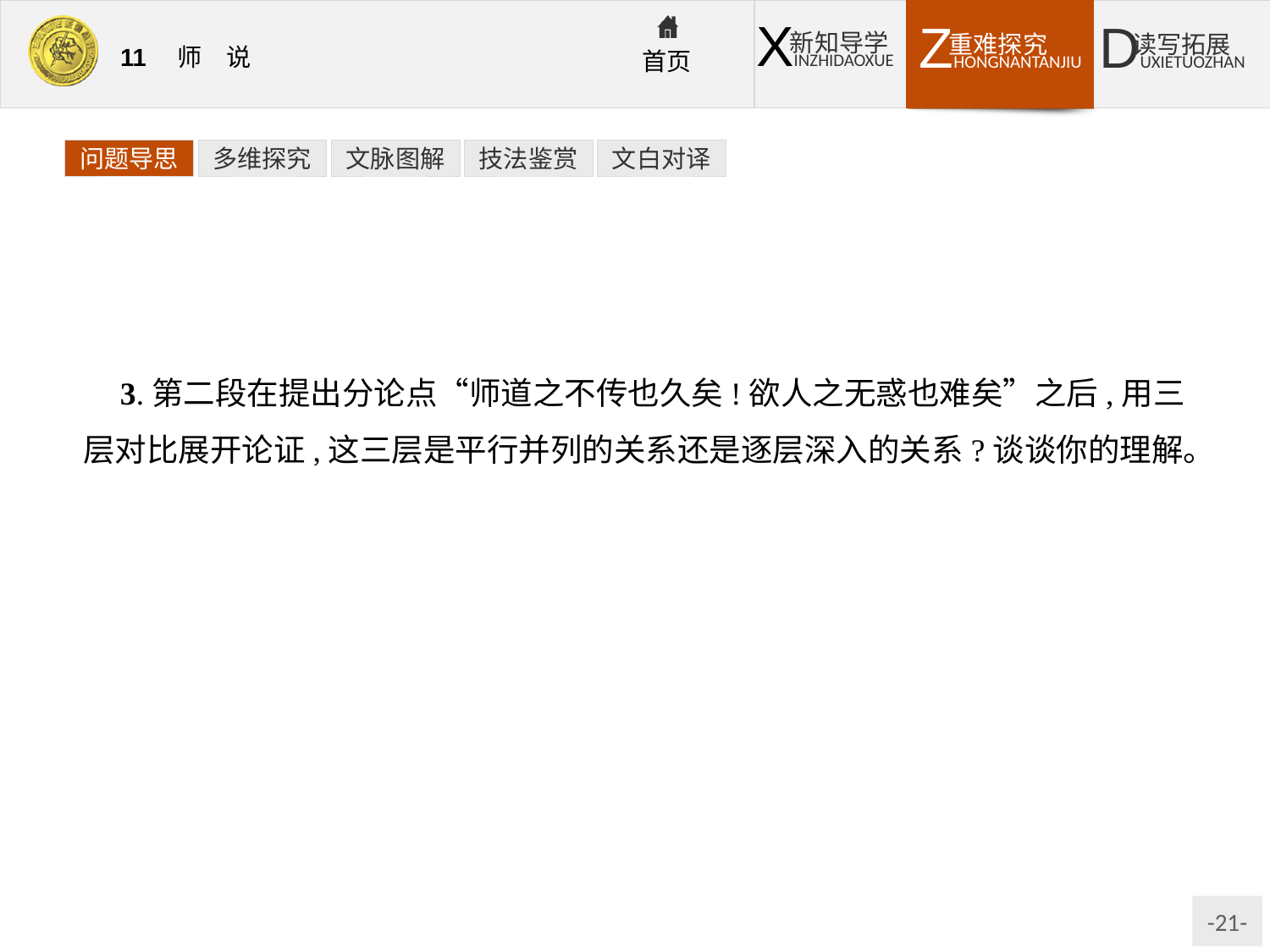

问题导思
多维探究
文脉图解
技法鉴赏
文白对译
3.第二段在提出分论点“师道之不传也久矣!欲人之无惑也难矣”之后,用三层对比展开论证,这三层是平行并列的关系还是逐层深入的关系?谈谈你的理解。
提示:逐层深入的关系。这三层对比,一层深于一层地揭露和批判当时人们对待师道的错误态度。作者抓住这三层文字内在的本质联系,步步展开,有理论,有事实,有分析。